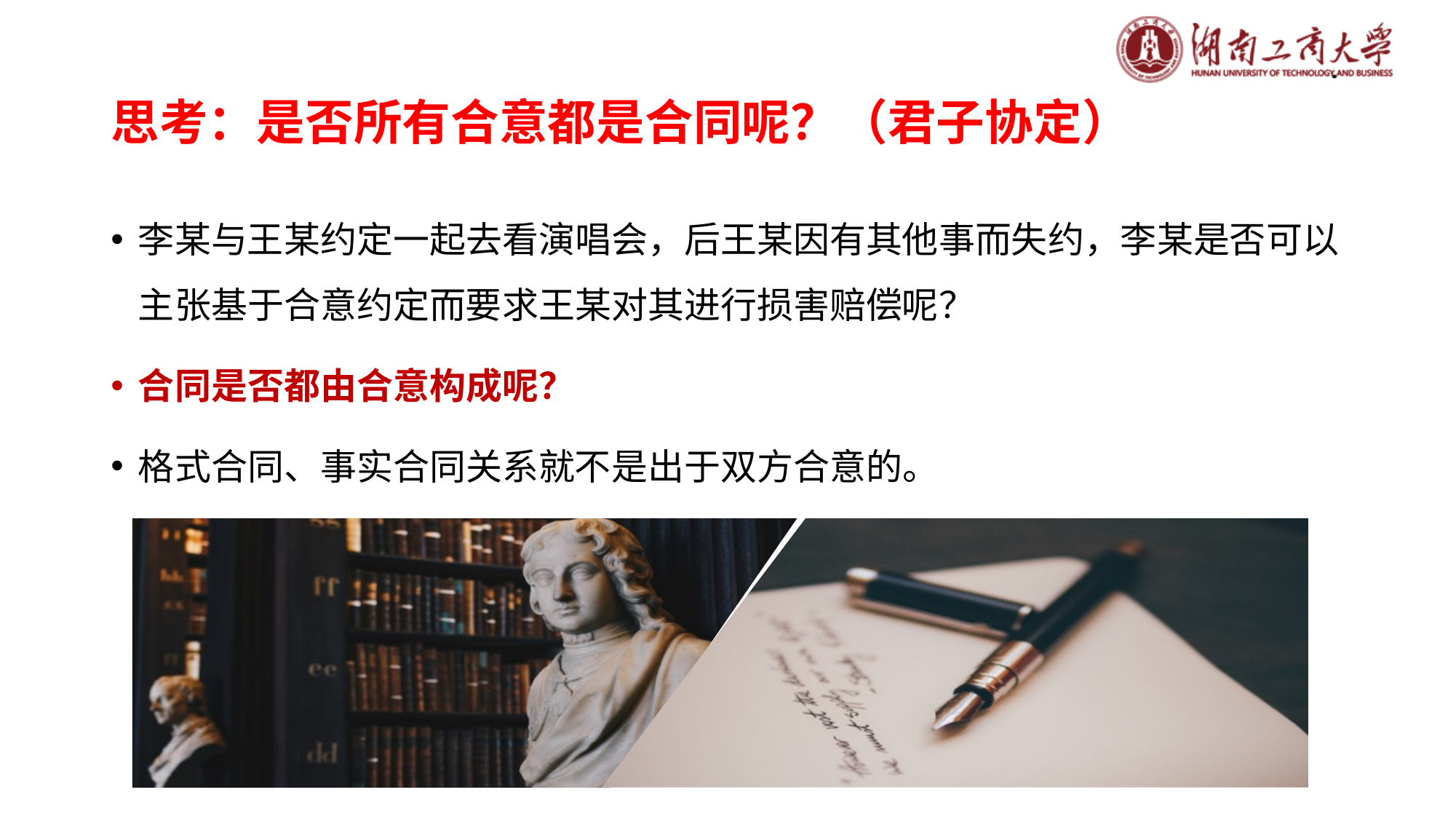

# 思考：是否所有合意都是合同呢？（君子协定）
李某与王某约定一起去看演唱会，后王某因有其他事而失约，李某是否可以主张基于合意约定而要求王某对其进行损害赔偿呢？
合同是否都由合意构成呢？
格式合同、事实合同关系就不是出于双方合意的。